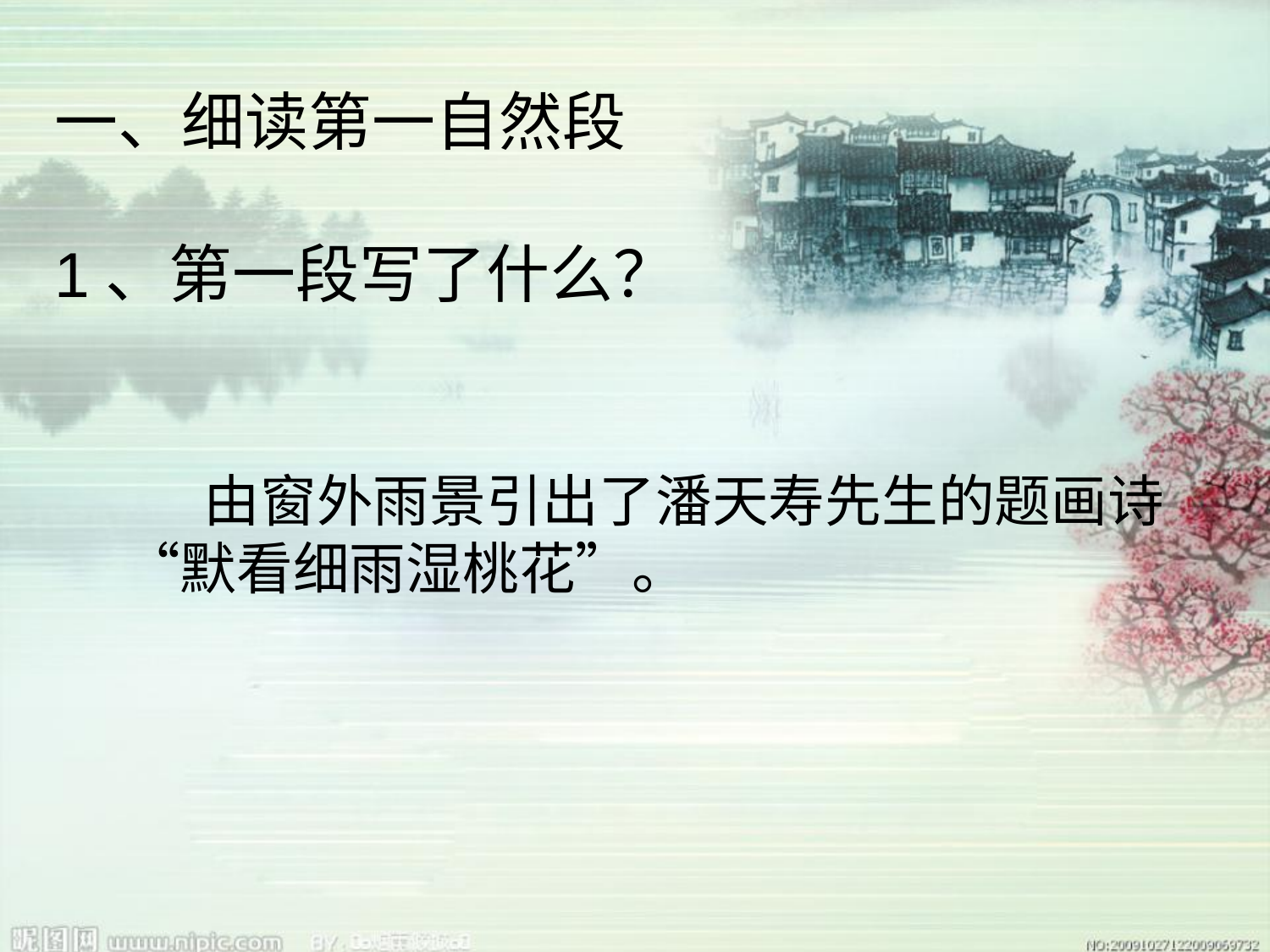

# 一、细读第一自然段 1、第一段写了什么？

         由窗外雨景引出了潘天寿先生的题画诗“默看细雨湿桃花”。